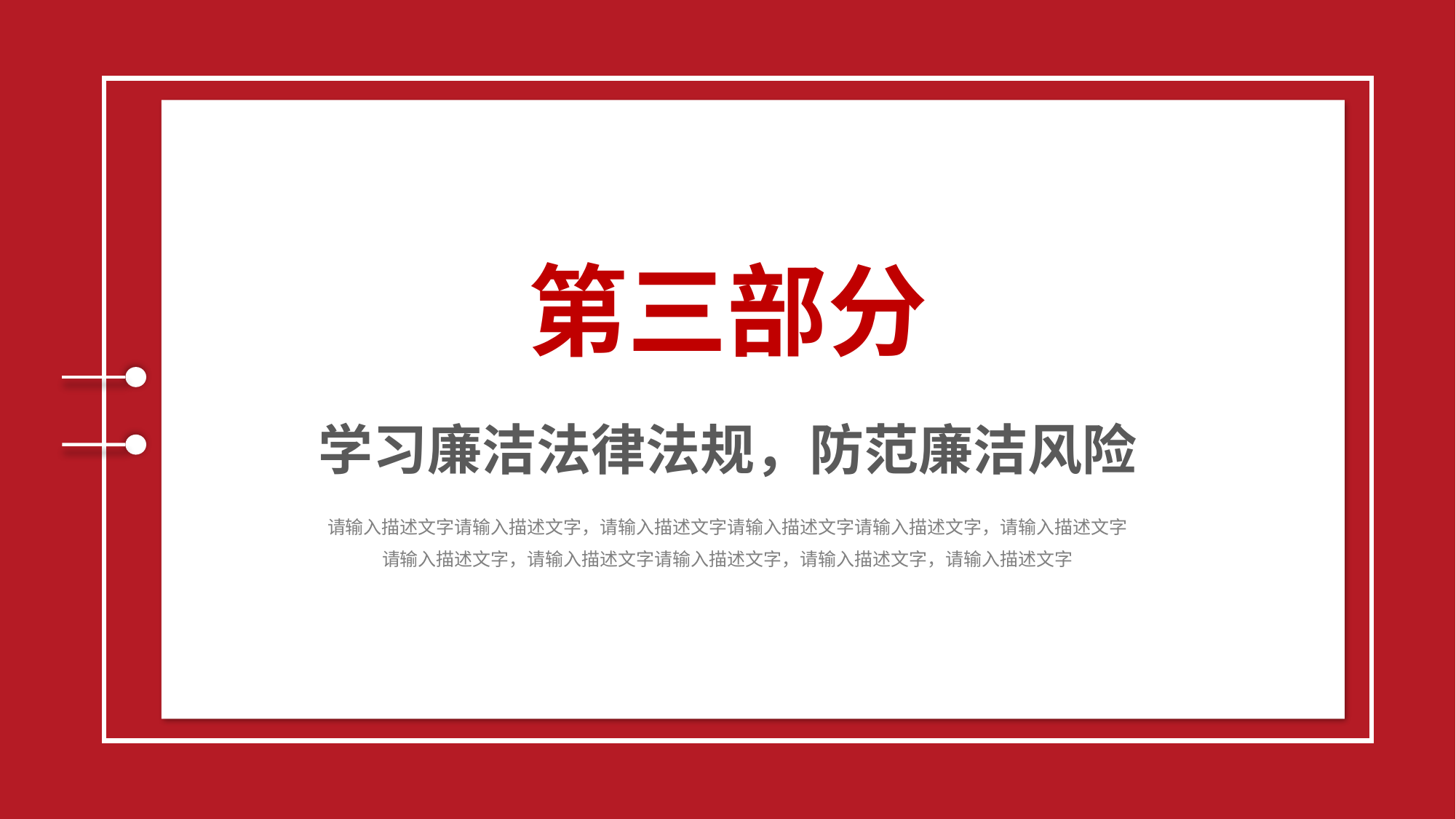

第三部分
学习廉洁法律法规，防范廉洁风险
请输入描述文字请输入描述文字，请输入描述文字请输入描述文字请输入描述文字，请输入描述文字请输入描述文字，请输入描述文字请输入描述文字，请输入描述文字，请输入描述文字